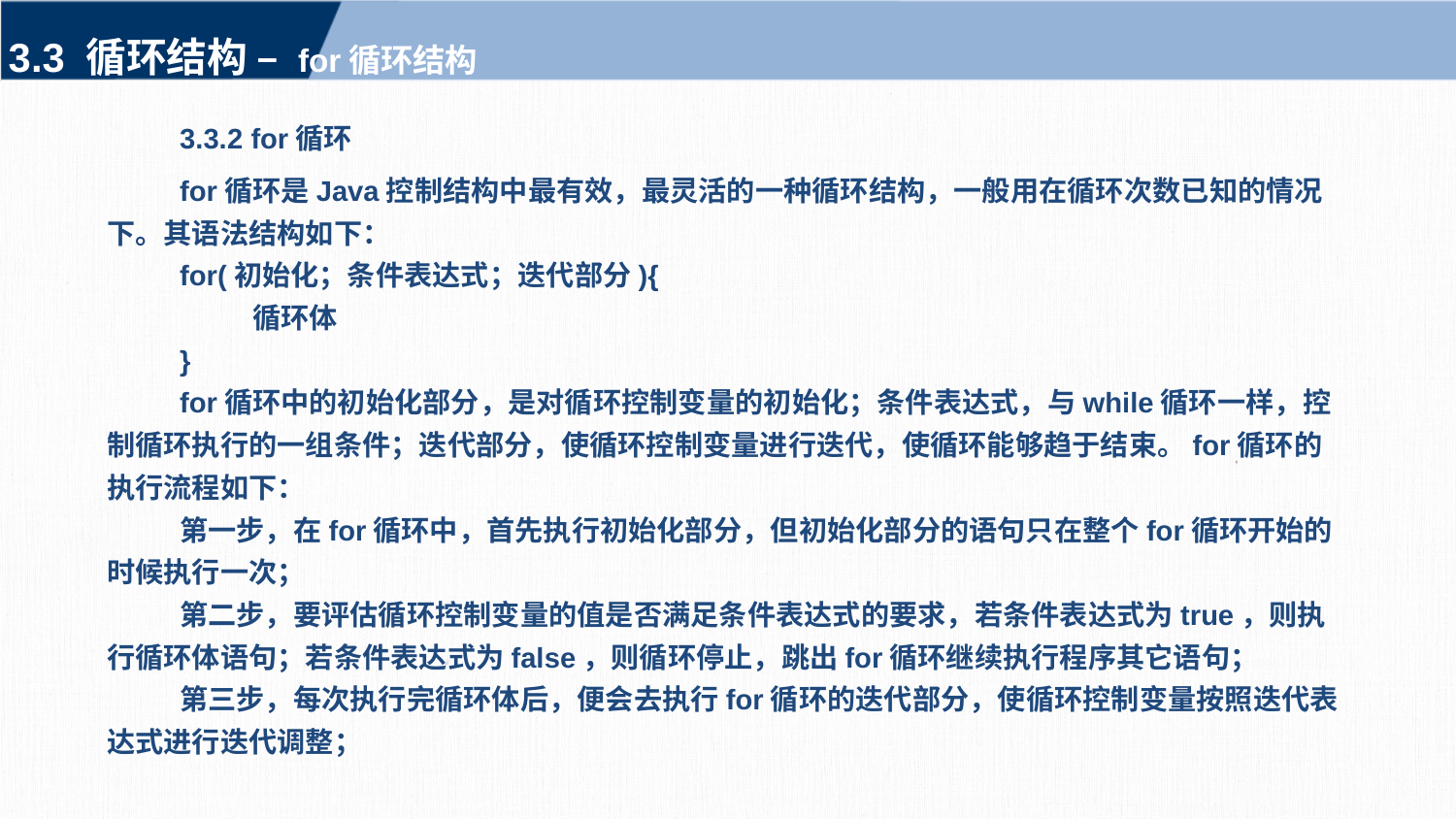

3.3 循环结构 – for循环结构

3.3.2 for循环
for循环是Java控制结构中最有效，最灵活的一种循环结构，一般用在循环次数已知的情况下。其语法结构如下：
for(初始化；条件表达式；迭代部分){
	循环体
}
for循环中的初始化部分，是对循环控制变量的初始化；条件表达式，与while循环一样，控制循环执行的一组条件；迭代部分，使循环控制变量进行迭代，使循环能够趋于结束。for循环的执行流程如下：
第一步，在for循环中，首先执行初始化部分，但初始化部分的语句只在整个for循环开始的时候执行一次；
第二步，要评估循环控制变量的值是否满足条件表达式的要求，若条件表达式为true，则执行循环体语句；若条件表达式为false，则循环停止，跳出for循环继续执行程序其它语句；
第三步，每次执行完循环体后，便会去执行for循环的迭代部分，使循环控制变量按照迭代表达式进行迭代调整；